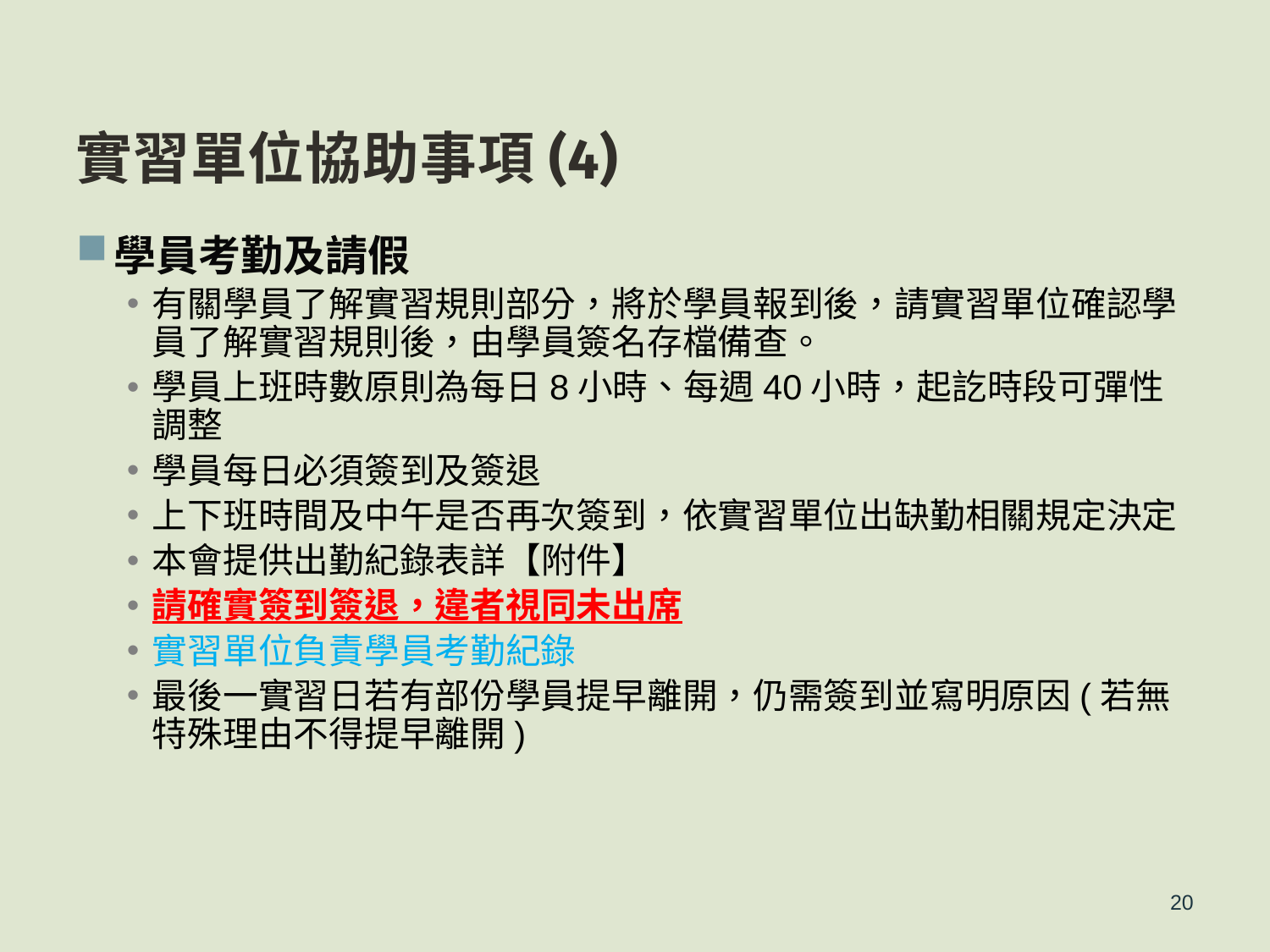

實習單位協助事項(4)
學員考勤及請假
有關學員了解實習規則部分，將於學員報到後，請實習單位確認學員了解實習規則後，由學員簽名存檔備查。
學員上班時數原則為每日8小時、每週40小時，起訖時段可彈性調整
學員每日必須簽到及簽退
上下班時間及中午是否再次簽到，依實習單位出缺勤相關規定決定
本會提供出勤紀錄表詳【附件】
請確實簽到簽退，違者視同未出席
實習單位負責學員考勤紀錄
最後一實習日若有部份學員提早離開，仍需簽到並寫明原因(若無特殊理由不得提早離開)

20